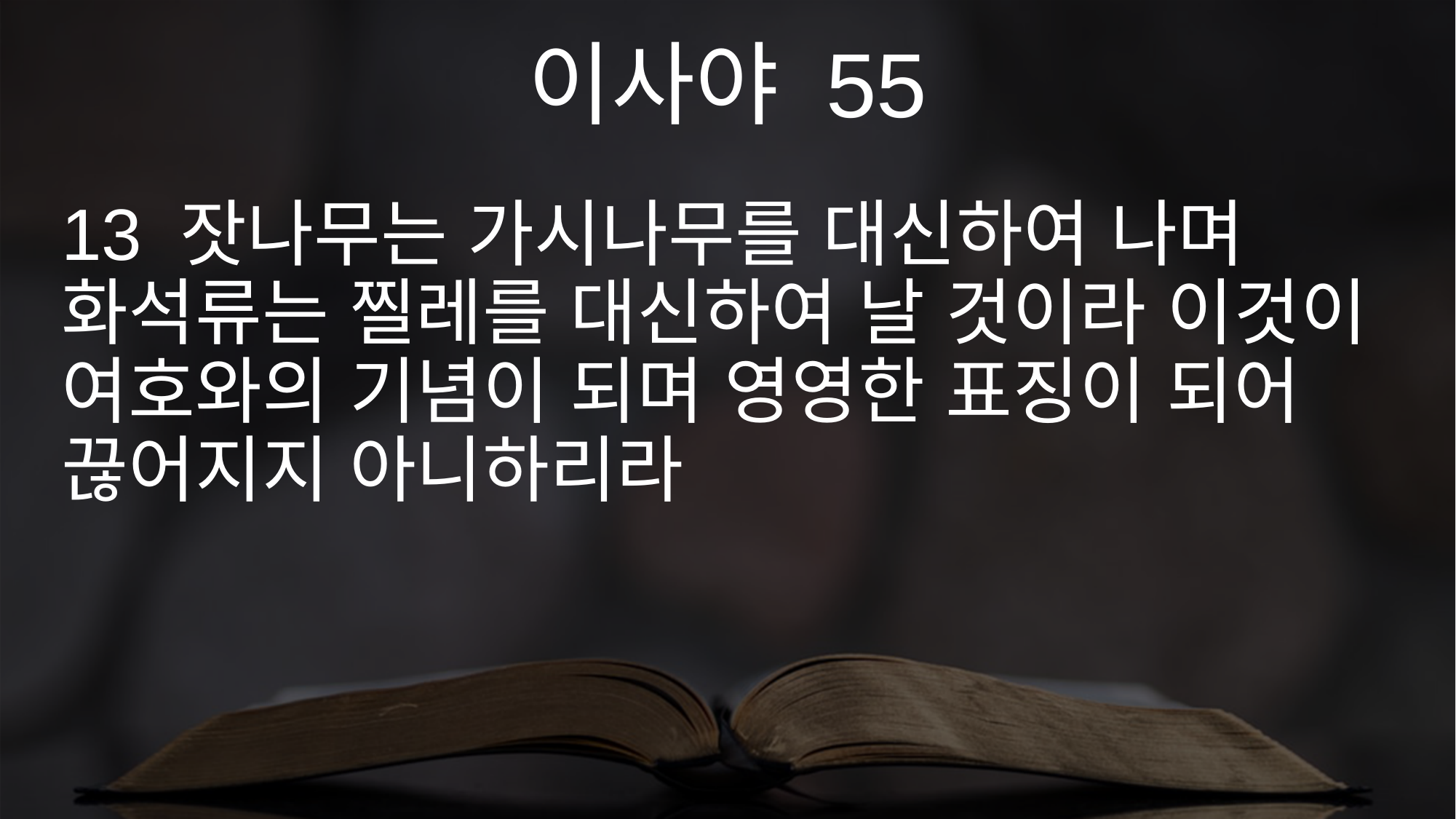

이사야 55
13 잣나무는 가시나무를 대신하여 나며 화석류는 찔레를 대신하여 날 것이라 이것이 여호와의 기념이 되며 영영한 표징이 되어 끊어지지 아니하리라